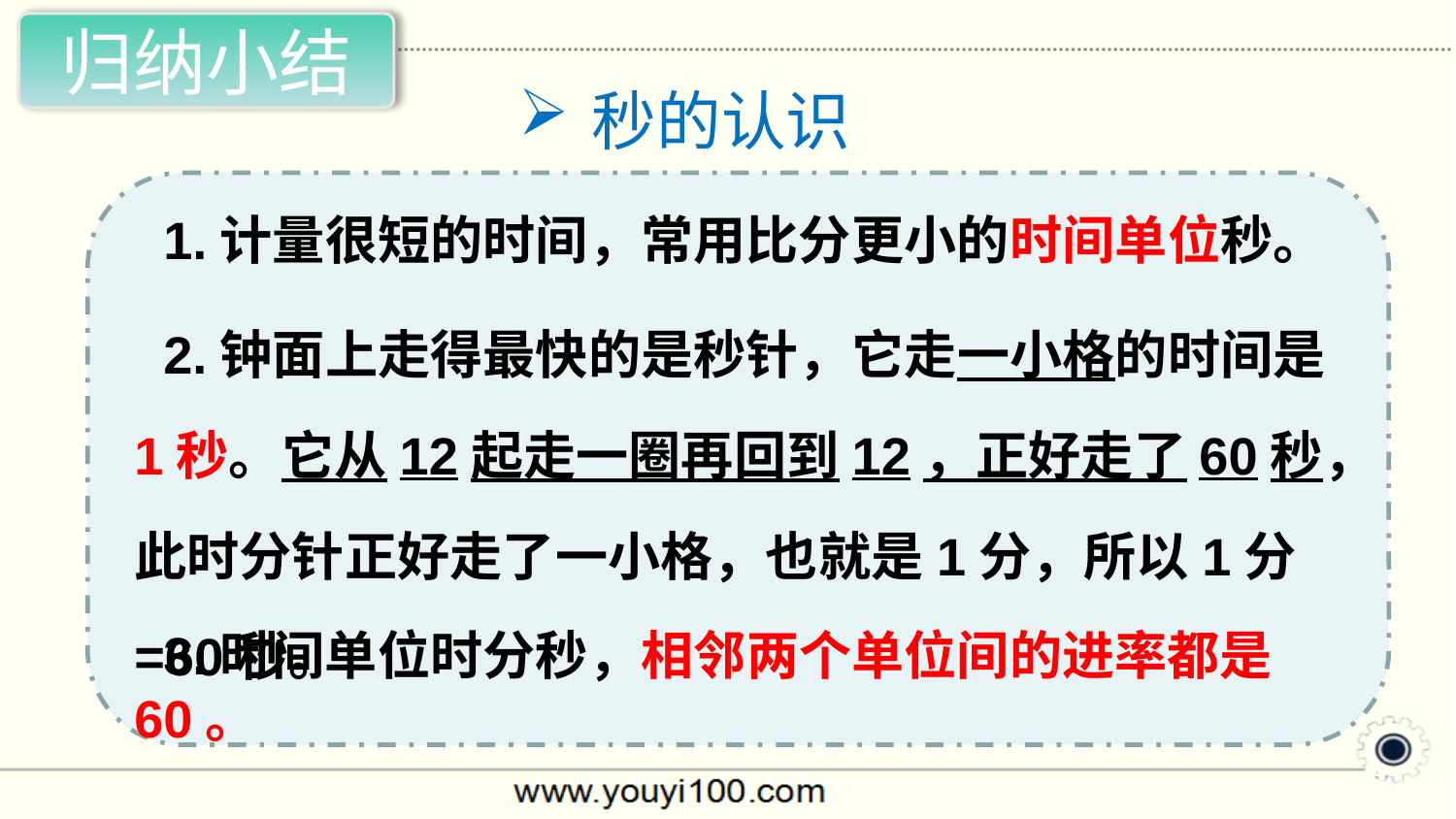

归纳小结
秒的认识

  1.计量很短的时间，常用比分更小的时间单位秒。
  2.钟面上走得最快的是秒针，它走一小格的时间是1秒。它从12起走一圈再回到12，正好走了60秒，此时分针正好走了一小格，也就是1分，所以1分=60秒。
  3.时间单位时分秒，相邻两个单位间的进率都是60。